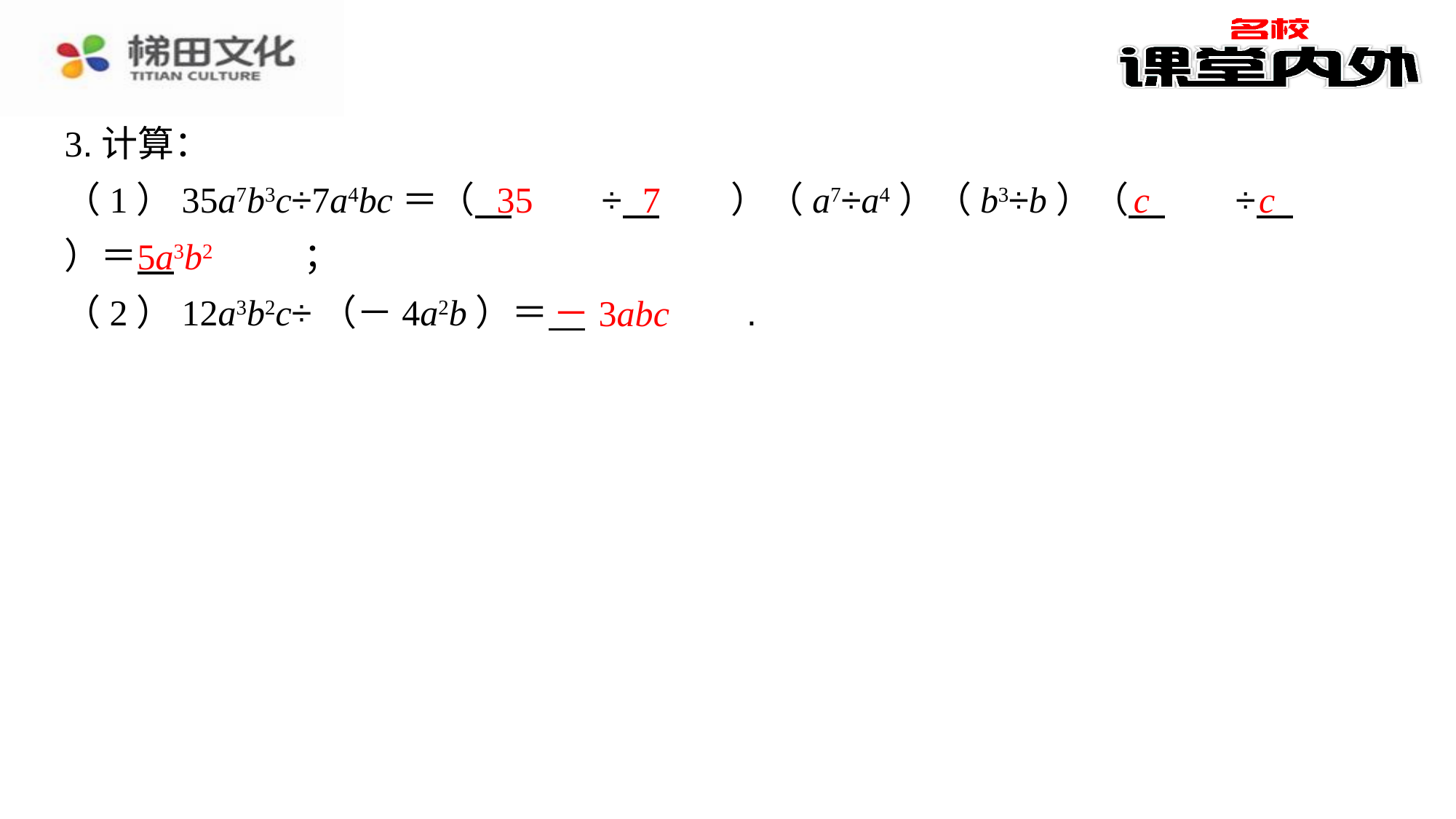

3.计算：
（1）35a7b3c÷7a4bc＝（ 　35　⁠÷ 　7　⁠）（a7÷a4）（b3÷b）（ 　c　⁠÷ 　c　⁠）＝ 　5a3b2　⁠；
（2）12a3b2c÷（－4a2b）＝ 　－3abc　⁠.
35
7
c
c
5a3b2
－3abc